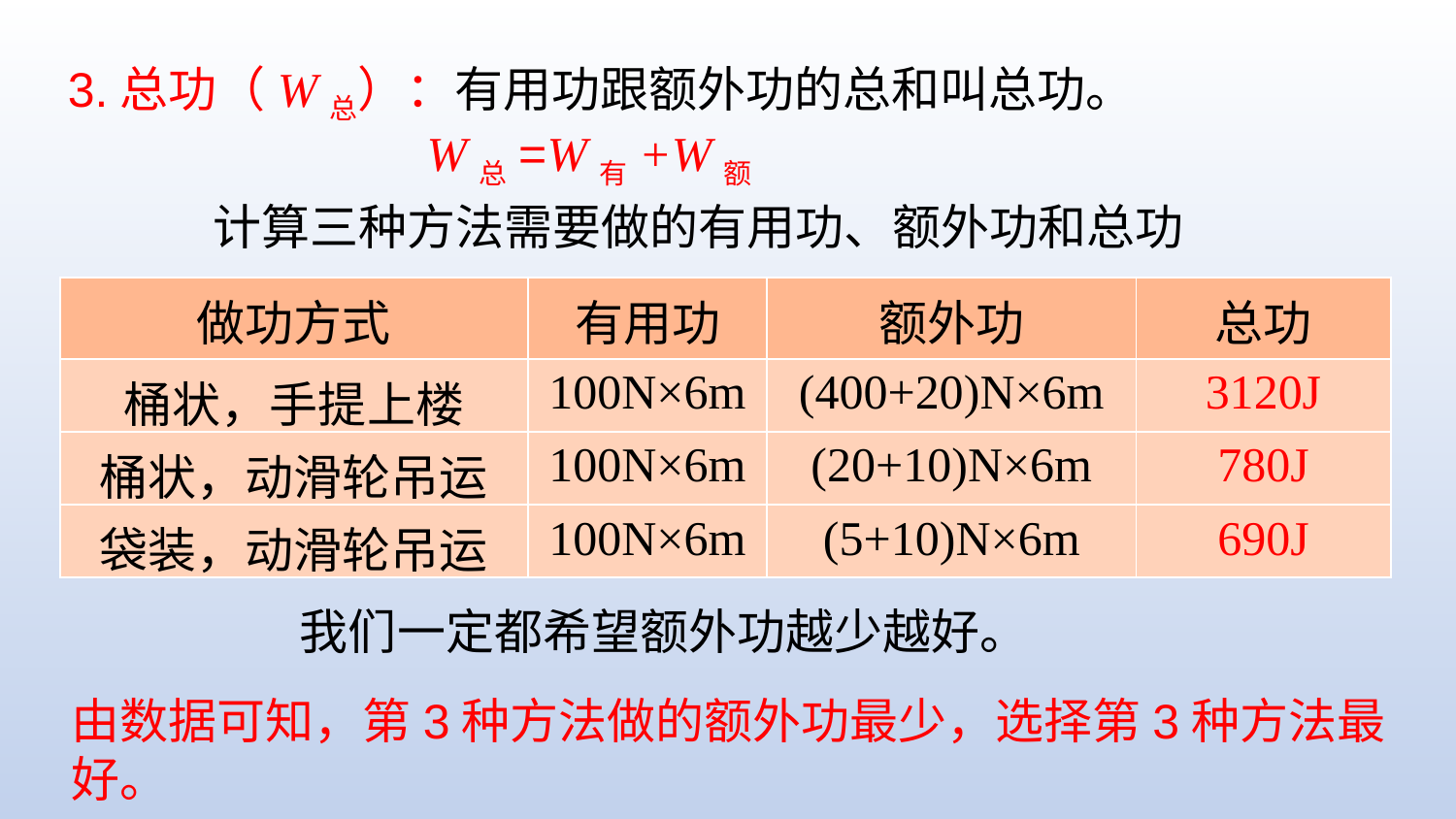

3.总功（W总）：有用功跟额外功的总和叫总功。
W总=W有+W额
计算三种方法需要做的有用功、额外功和总功
| 做功方式 | 有用功 | 额外功 | 总功 |
| --- | --- | --- | --- |
| 桶状，手提上楼 | 100N×6m | (400+20)N×6m | 3120J |
| 桶状，动滑轮吊运 | 100N×6m | (20+10)N×6m | 780J |
| 袋装，动滑轮吊运 | 100N×6m | (5+10)N×6m | 690J |
我们一定都希望额外功越少越好。
由数据可知，第3种方法做的额外功最少，选择第3种方法最好。